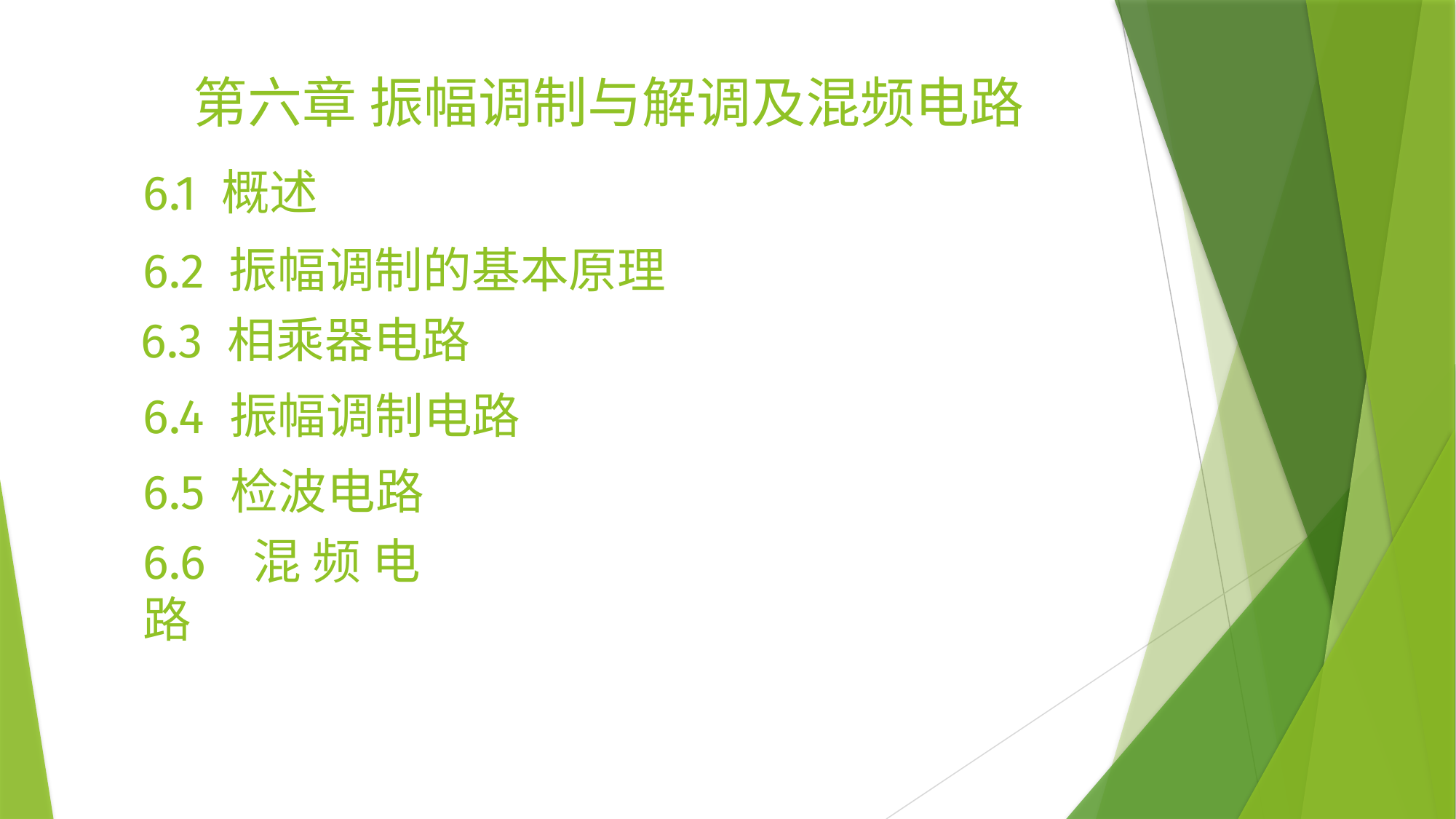

第六章 振幅调制与解调及混频电路
6.1 概述
6.2 振幅调制的基本原理
6.3 相乘器电路
6.4 振幅调制电路
6.5 检波电路
6.6 混频电路